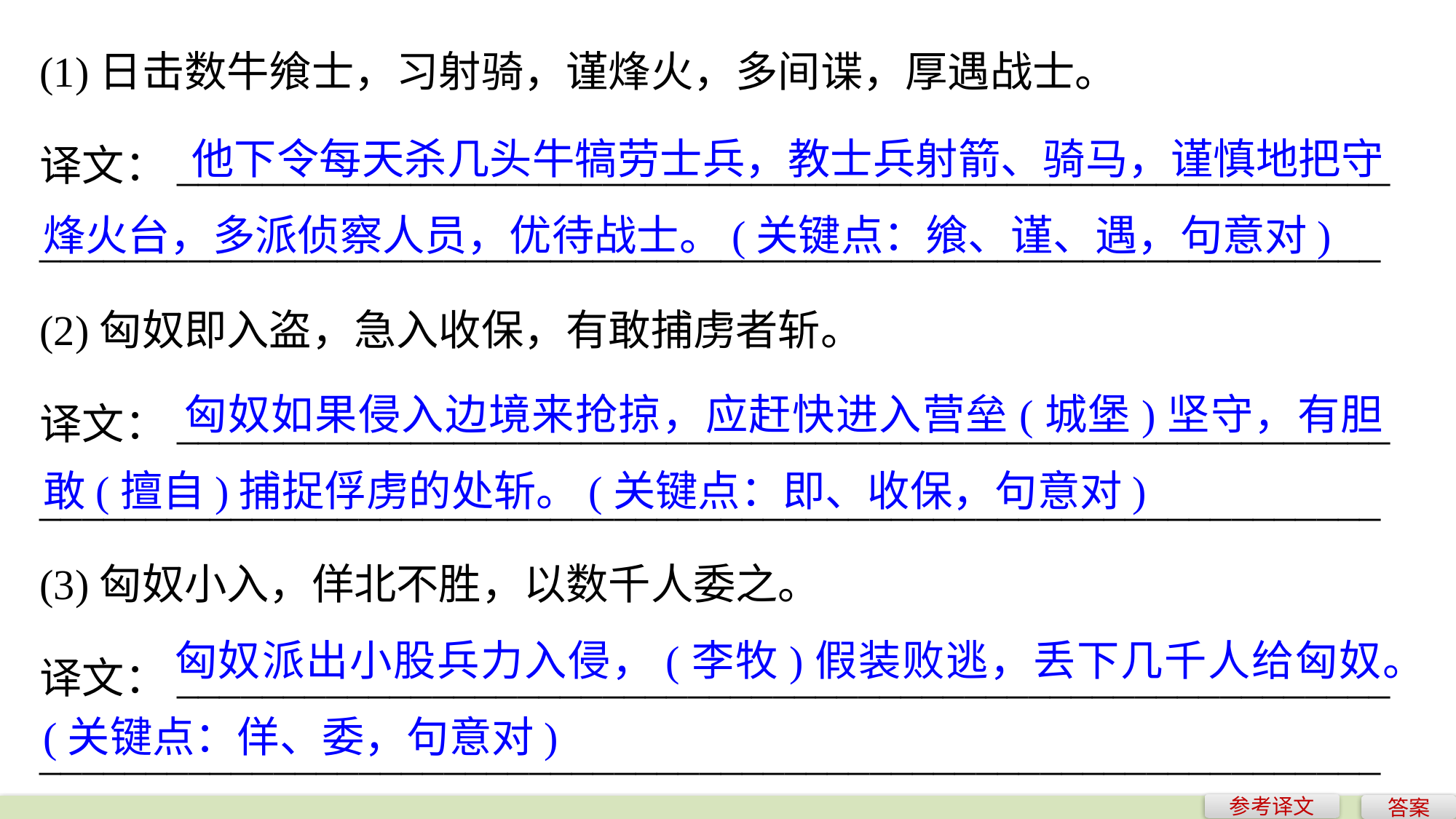

(1)日击数牛飨士，习射骑，谨烽火，多间谍，厚遇战士。
	   他下令每天杀几头牛犒劳士兵，教士兵射箭、骑马，谨慎地把守烽火台，多派侦察人员，优待战士。(关键点：飨、谨、遇，句意对)
译文：_________________________________________________________
_______________________________________________________________
(2)匈奴即入盗，急入收保，有敢捕虏者斩。
	  匈奴如果侵入边境来抢掠，应赶快进入营垒(城堡)坚守，有胆敢(擅自)捕捉俘虏的处斩。(关键点：即、收保，句意对)
译文：_________________________________________________________
_______________________________________________________________
(3)匈奴小入，佯北不胜，以数千人委之。
	 匈奴派出小股兵力入侵，(李牧)假装败逃，丢下几千人给匈奴。(关键点：佯、委，句意对)
译文：_________________________________________________________
_______________________________________________________________
参考译文
答案